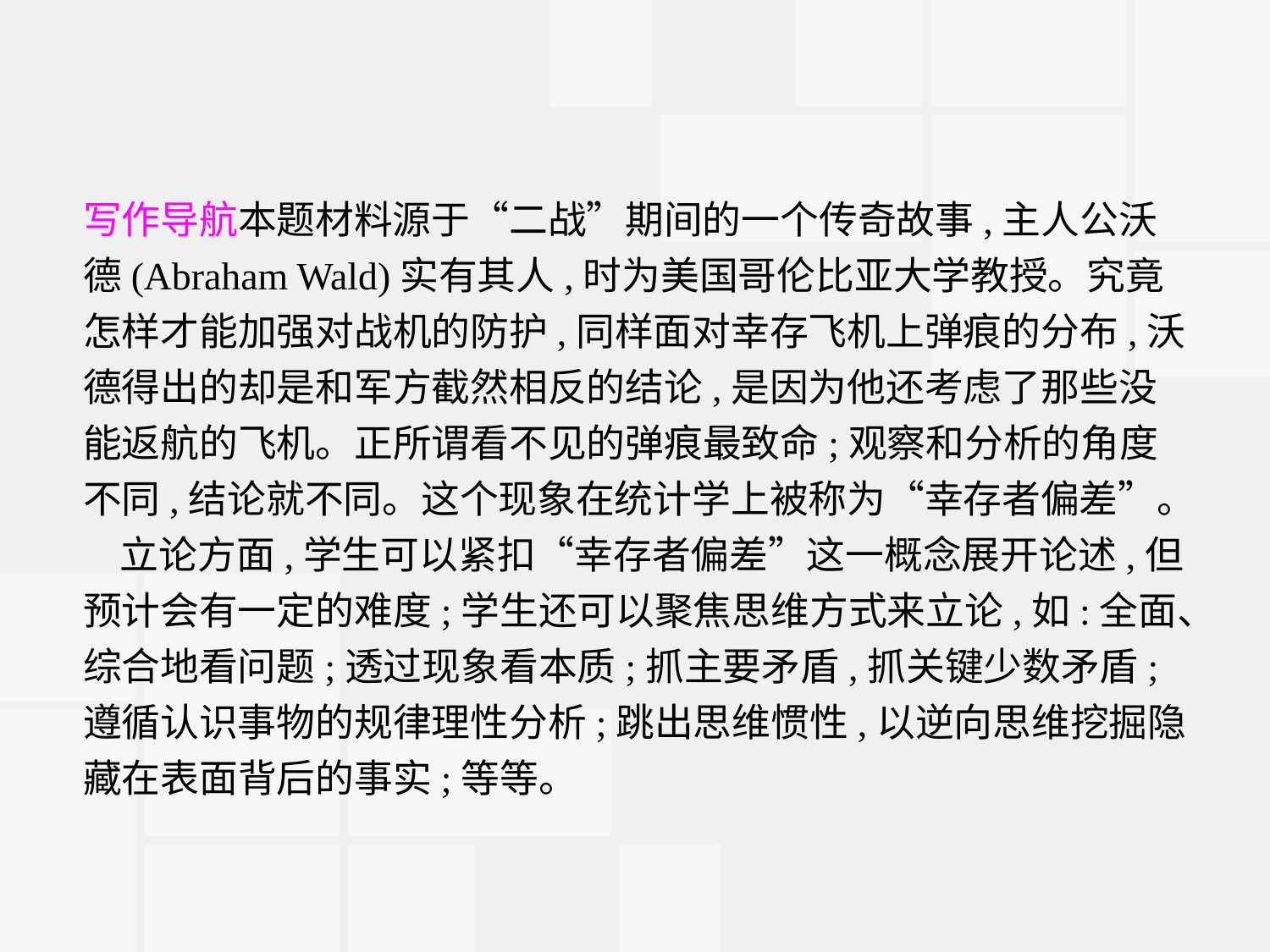

写作导航本题材料源于“二战”期间的一个传奇故事,主人公沃德(Abraham Wald)实有其人,时为美国哥伦比亚大学教授。究竟怎样才能加强对战机的防护,同样面对幸存飞机上弹痕的分布,沃德得出的却是和军方截然相反的结论,是因为他还考虑了那些没能返航的飞机。正所谓看不见的弹痕最致命;观察和分析的角度不同,结论就不同。这个现象在统计学上被称为“幸存者偏差”。
立论方面,学生可以紧扣“幸存者偏差”这一概念展开论述,但预计会有一定的难度;学生还可以聚焦思维方式来立论,如:全面、综合地看问题;透过现象看本质;抓主要矛盾,抓关键少数矛盾;遵循认识事物的规律理性分析;跳出思维惯性,以逆向思维挖掘隐藏在表面背后的事实;等等。